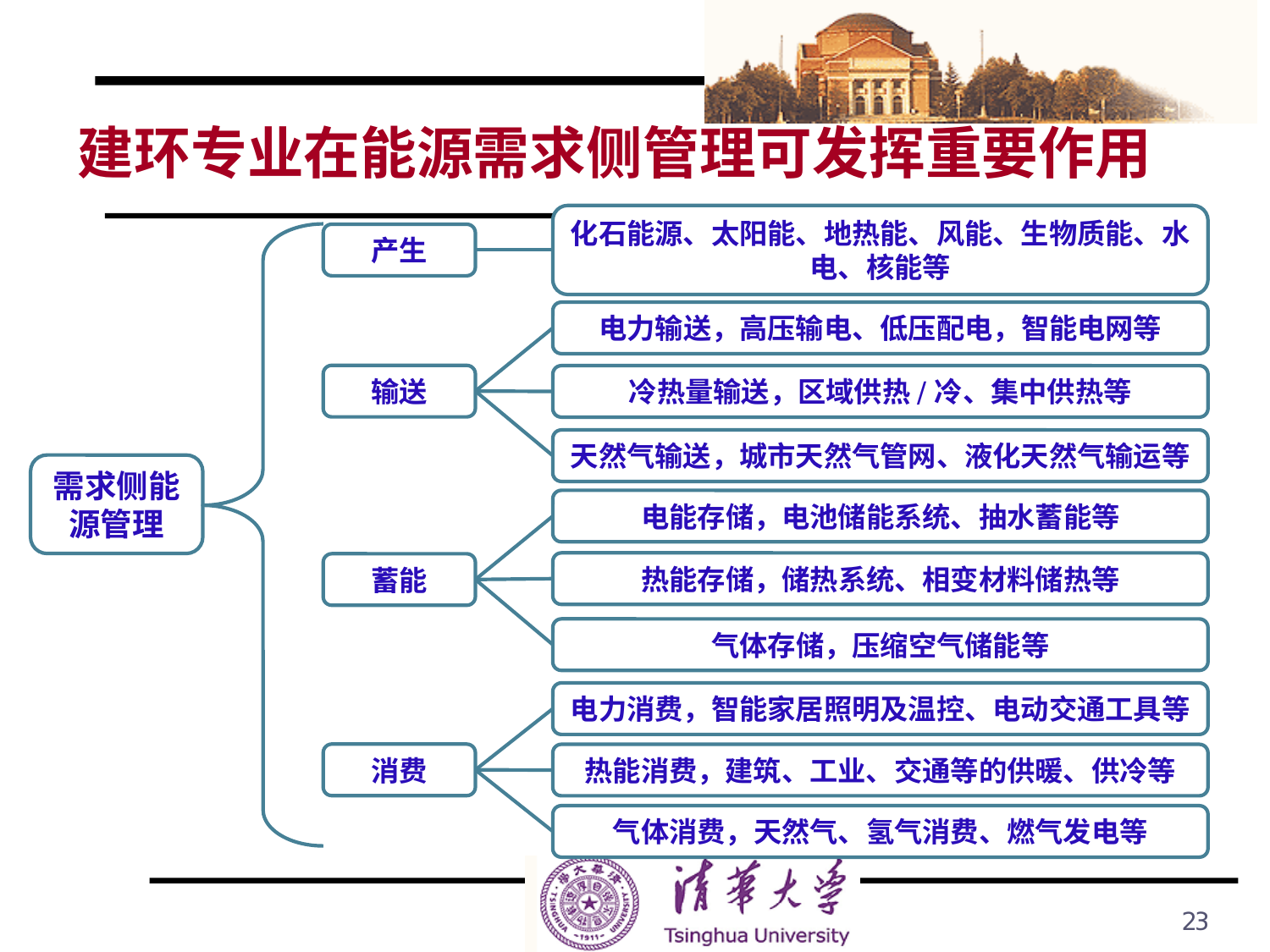

# 建环专业在能源需求侧管理可发挥重要作用
化石能源、太阳能、地热能、风能、生物质能、水电、核能等

产生
电力输送，高压输电、低压配电，智能电网等
输送
冷热量输送，区域供热/冷、集中供热等
天然气输送，城市天然气管网、液化天然气输运等
需求侧能源管理
电能存储，电池储能系统、抽水蓄能等
热能存储，储热系统、相变材料储热等
蓄能
气体存储，压缩空气储能等
电力消费，智能家居照明及温控、电动交通工具等
消费
热能消费，建筑、工业、交通等的供暖、供冷等
气体消费，天然气、氢气消费、燃气发电等